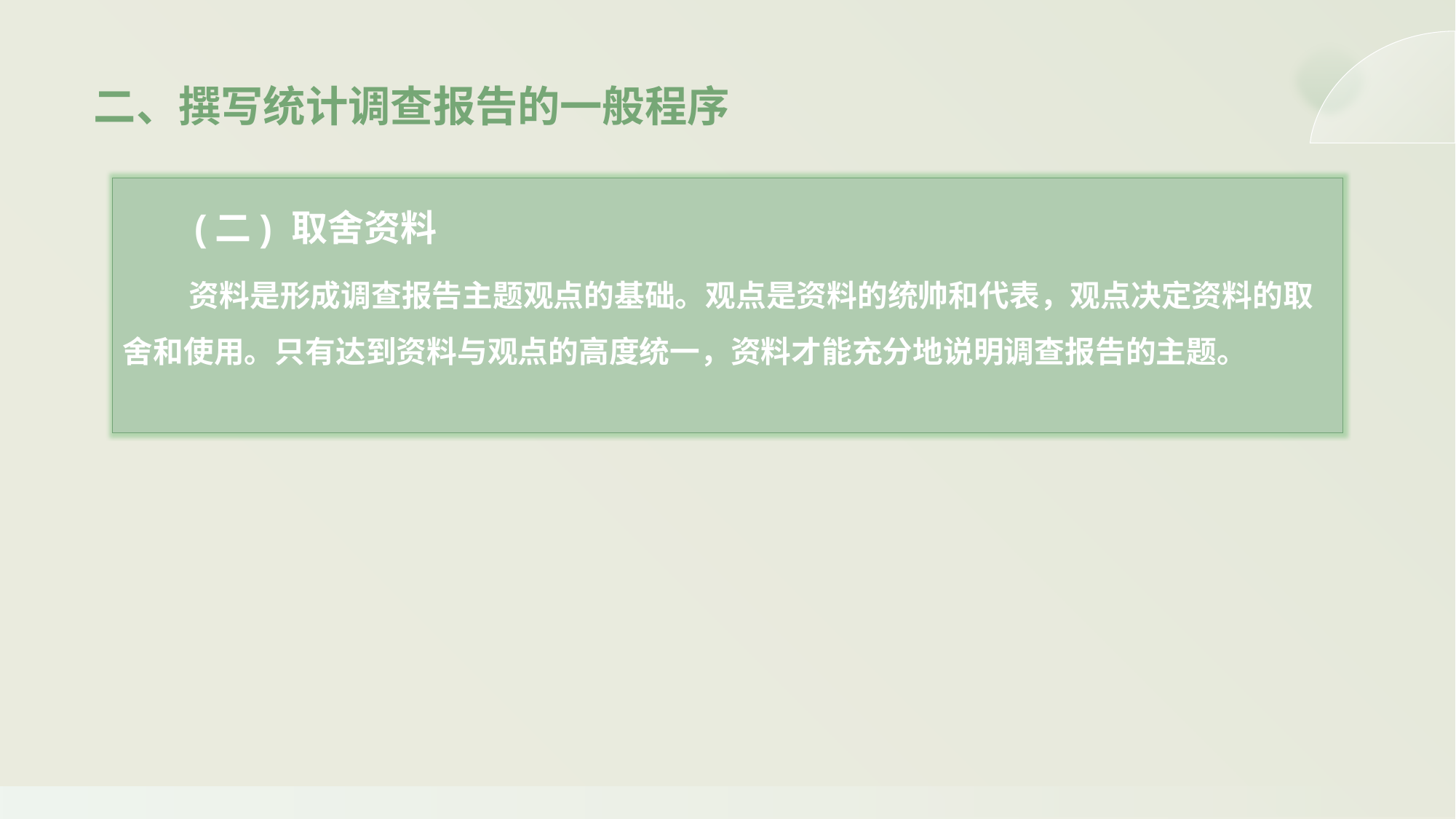

二、撰写统计调查报告的一般程序
       (二) 取舍资料
       资料是形成调查报告主题观点的基础。观点是资料的统帅和代表，观点决定资料的取舍和使用。只有达到资料与观点的高度统一，资料才能充分地说明调查报告的主题。